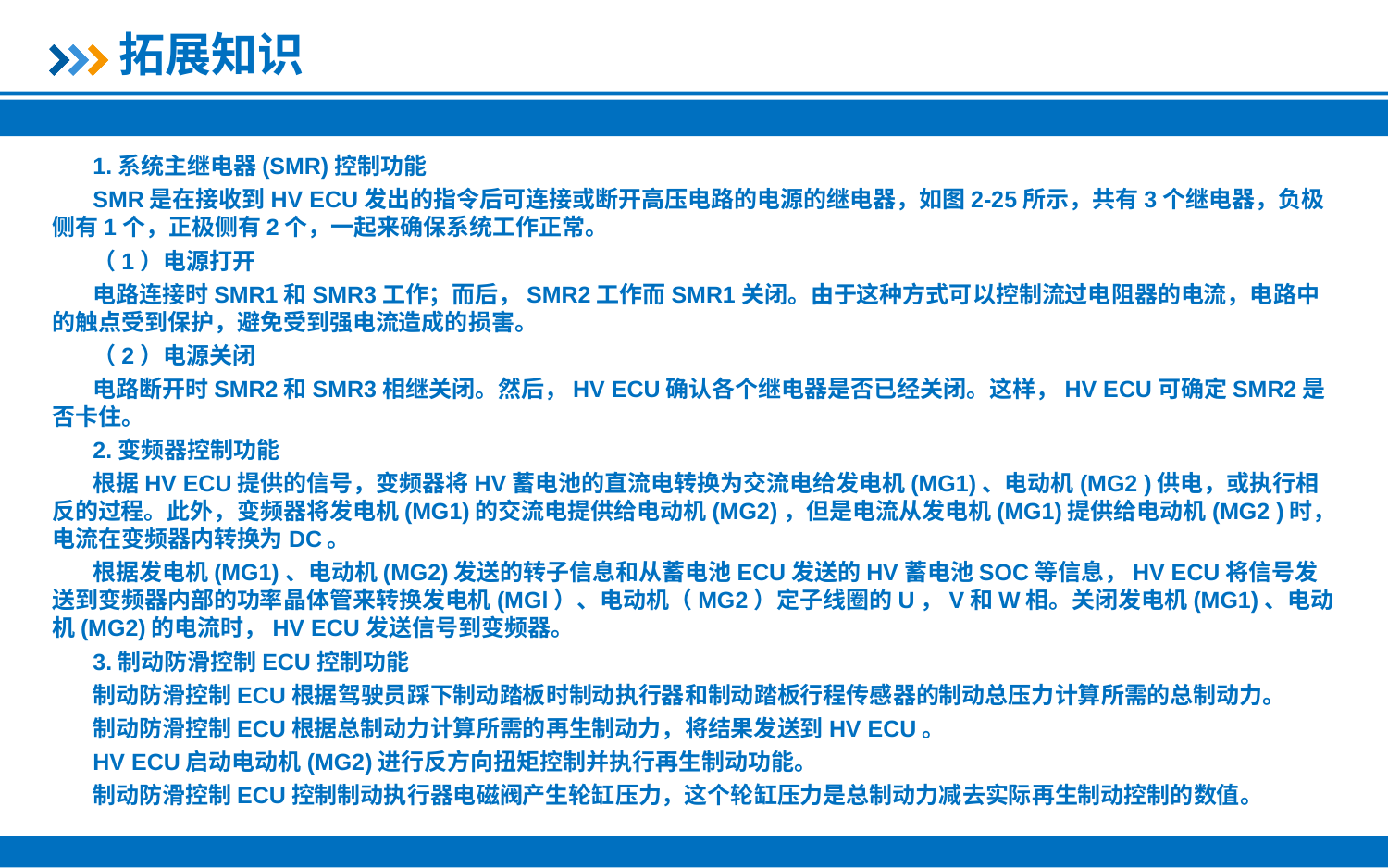

拓展知识
1.系统主继电器(SMR)控制功能
SMR是在接收到HV ECU发出的指令后可连接或断开高压电路的电源的继电器，如图2-25所示，共有3个继电器，负极侧有1个，正极侧有2个，一起来确保系统工作正常。
（1）电源打开
电路连接时SMR1和SMR3工作；而后，SMR2工作而SMR1关闭。由于这种方式可以控制流过电阻器的电流，电路中的触点受到保护，避免受到强电流造成的损害。
（2）电源关闭
电路断开时SMR2和SMR3相继关闭。然后，HV ECU确认各个继电器是否已经关闭。这样，HV ECU可确定SMR2是否卡住。
2.变频器控制功能
根据HV ECU提供的信号，变频器将HV蓄电池的直流电转换为交流电给发电机(MG1)、电动机(MG2 )供电，或执行相反的过程。此外，变频器将发电机(MG1)的交流电提供给电动机(MG2)，但是电流从发电机(MG1)提供给电动机(MG2 )时，电流在变频器内转换为DC。
根据发电机(MG1)、电动机(MG2)发送的转子信息和从蓄电池ECU发送的HV蓄电池SOC等信息，HV ECU将信号发送到变频器内部的功率晶体管来转换发电机(MGl）、电动机（MG2）定子线圈的U，V和W相。关闭发电机(MG1)、电动机(MG2)的电流时，HV ECU发送信号到变频器。
3.制动防滑控制ECU控制功能
制动防滑控制ECU根据驾驶员踩下制动踏板时制动执行器和制动踏板行程传感器的制动总压力计算所需的总制动力。
制动防滑控制ECU根据总制动力计算所需的再生制动力，将结果发送到HV ECU。
HV ECU启动电动机(MG2)进行反方向扭矩控制并执行再生制动功能。
制动防滑控制ECU控制制动执行器电磁阀产生轮缸压力，这个轮缸压力是总制动力减去实际再生制动控制的数值。